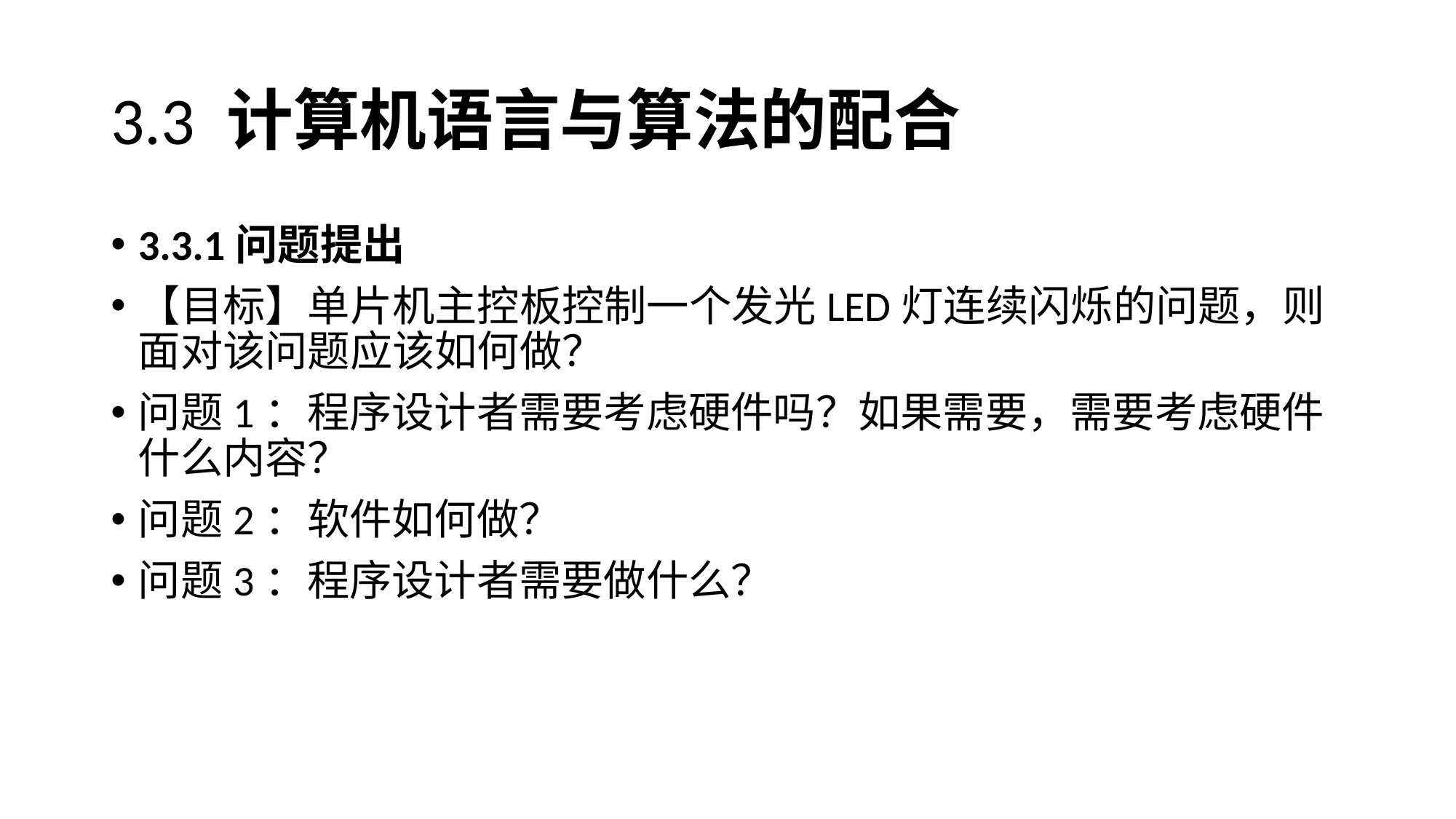

# 3.3 计算机语言与算法的配合
3.3.1问题提出
【目标】单片机主控板控制一个发光LED灯连续闪烁的问题，则面对该问题应该如何做？
问题1：程序设计者需要考虑硬件吗？如果需要，需要考虑硬件什么内容？
问题2：软件如何做？
问题3：程序设计者需要做什么？